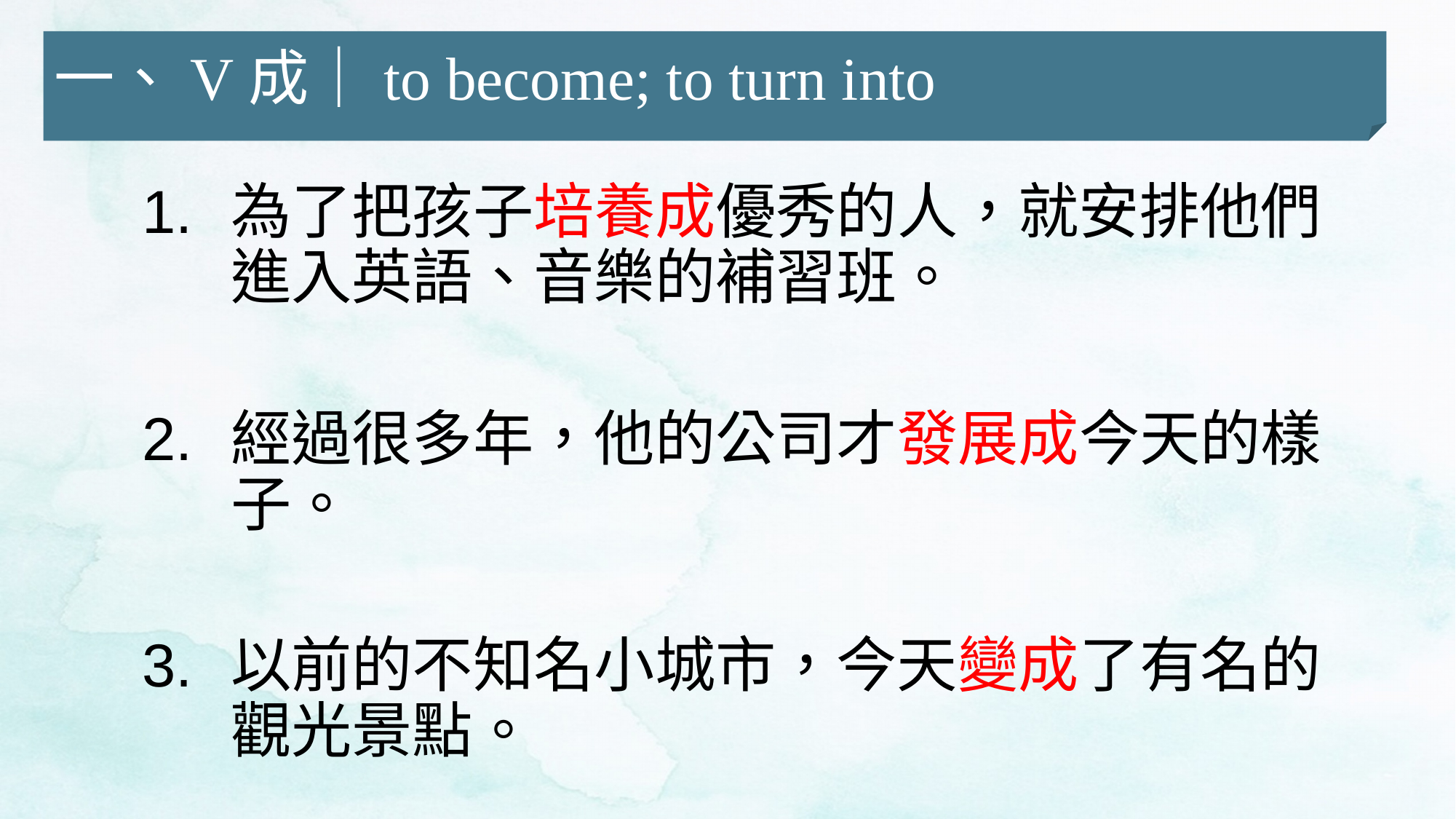

一、V成｜to become; to turn into
為了把孩子培養成優秀的人，就安排他們進入英語、音樂的補習班。

經過很多年，他的公司才發展成今天的樣子。

以前的不知名小城市，今天變成了有名的觀光景點。